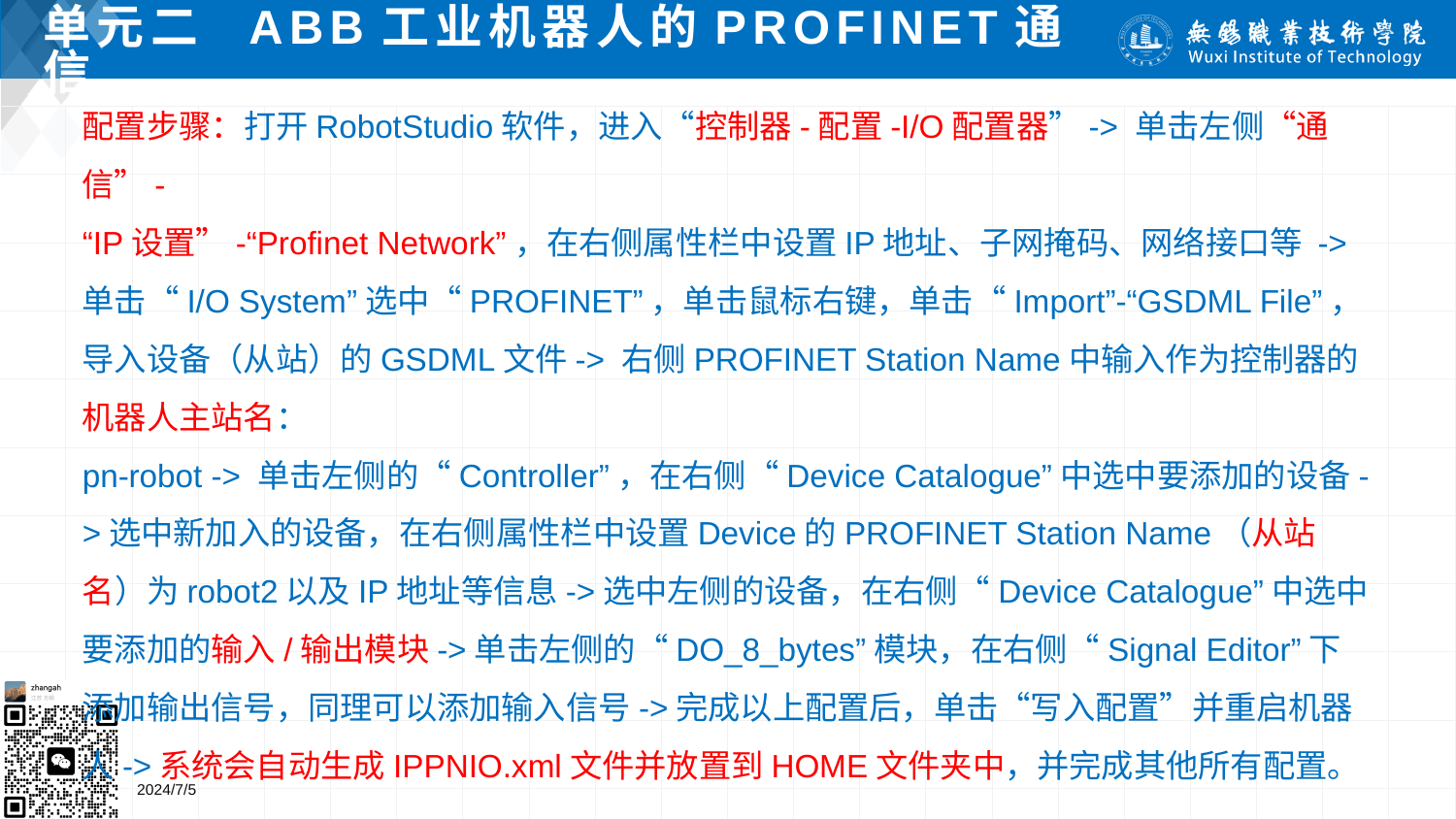

# 单元二  ABB工业机器人的Profinet通信
配置步骤：打开RobotStudio软件，进入“控制器-配置-I/O配置器”-> 单击左侧“通信”-
“IP设置”-“Profinet Network”，在右侧属性栏中设置IP地址、子网掩码、网络接口等 -> 单击“I/O System”选中“PROFINET”，单击鼠标右键，单击“Import”-“GSDML File”，导入设备（从站）的GSDML文件-> 右侧PROFINET Station Name中输入作为控制器的机器人主站名：
pn-robot -> 单击左侧的“Controller”，在右侧“Device Catalogue”中选中要添加的设备->选中新加入的设备，在右侧属性栏中设置Device的PROFINET Station Name（从站名）为robot2以及IP地址等信息->选中左侧的设备，在右侧“Device Catalogue”中选中要添加的输入/输出模块->单击左侧的“DO_8_bytes”模块，在右侧“Signal Editor”下添加输出信号，同理可以添加输入信号->完成以上配置后，单击“写入配置”并重启机器人->系统会自动生成IPPNIO.xml文件并放置到HOME文件夹中，并完成其他所有配置。
2024/7/5